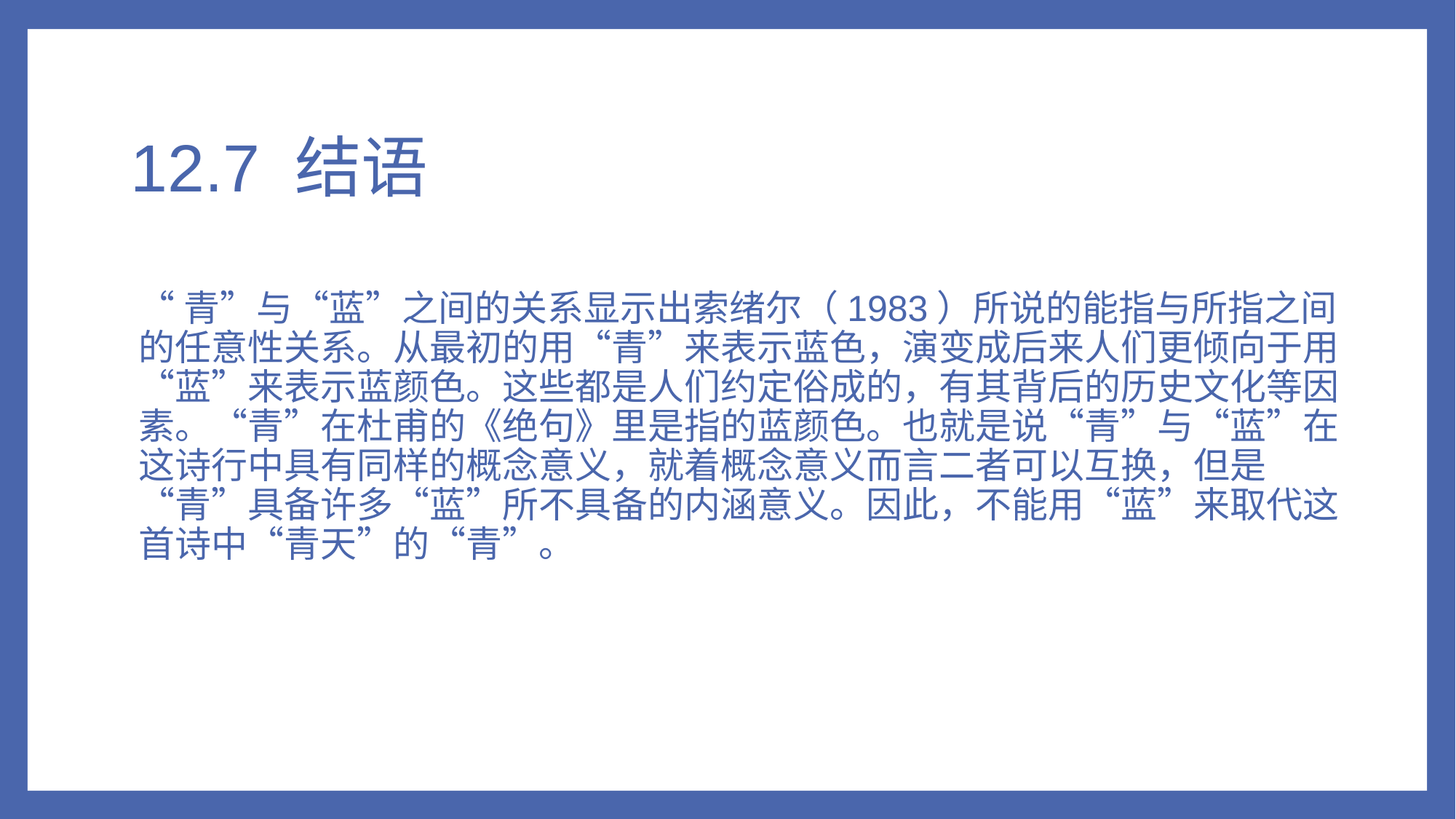

# 12.7 结语
“青”与“蓝”之间的关系显示出索绪尔（1983）所说的能指与所指之间的任意性关系。从最初的用“青”来表示蓝色，演变成后来人们更倾向于用“蓝”来表示蓝颜色。这些都是人们约定俗成的，有其背后的历史文化等因素。“青”在杜甫的《绝句》里是指的蓝颜色。也就是说“青”与“蓝”在这诗行中具有同样的概念意义，就着概念意义而言二者可以互换，但是“青”具备许多“蓝”所不具备的内涵意义。因此，不能用“蓝”来取代这首诗中“青天”的“青”。